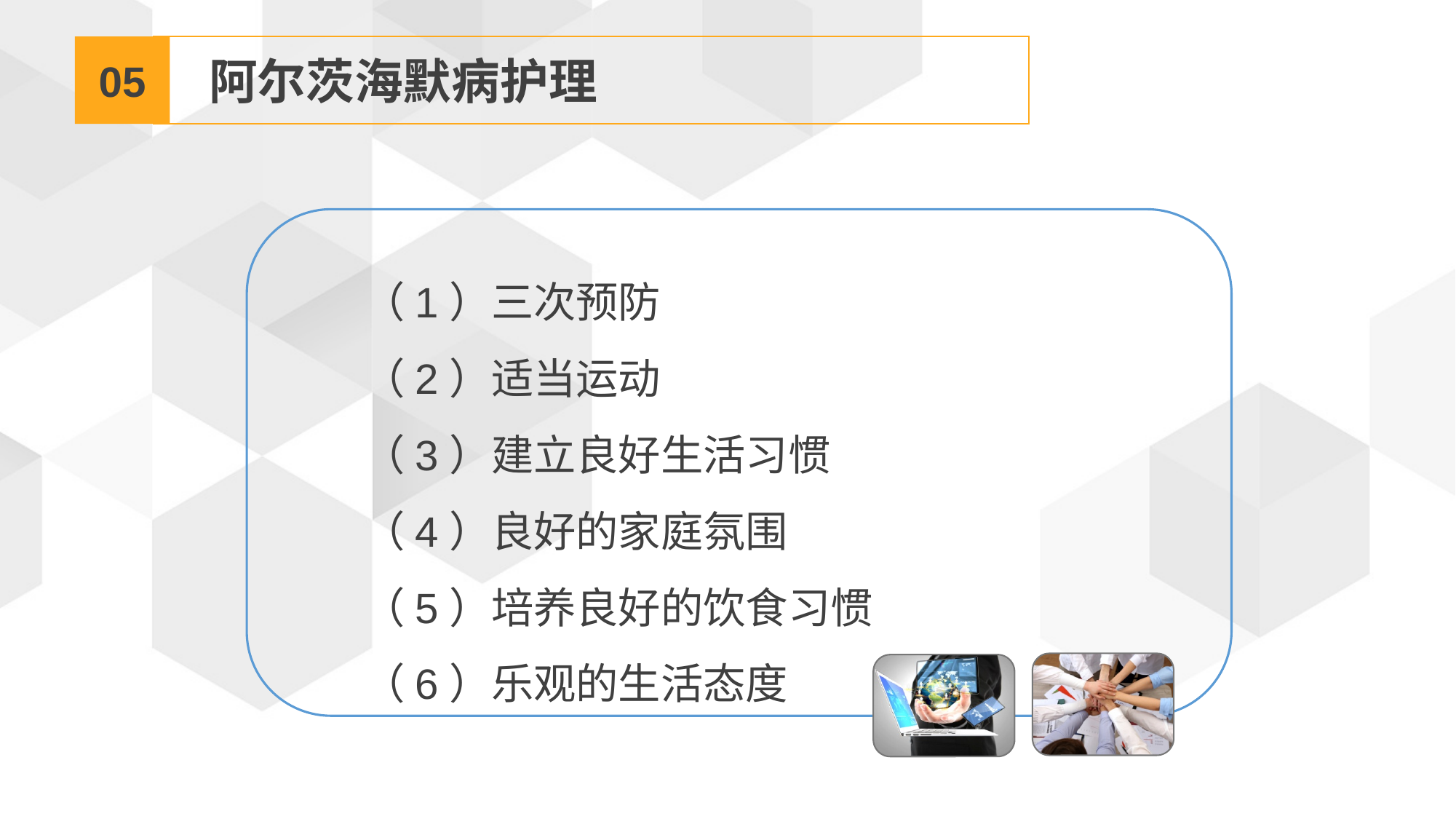

05
   阿尔茨海默病护理

（1）三次预防
（2）适当运动
（3）建立良好生活习惯
（4）良好的家庭氛围
（5）培养良好的饮食习惯
（6）乐观的生活态度